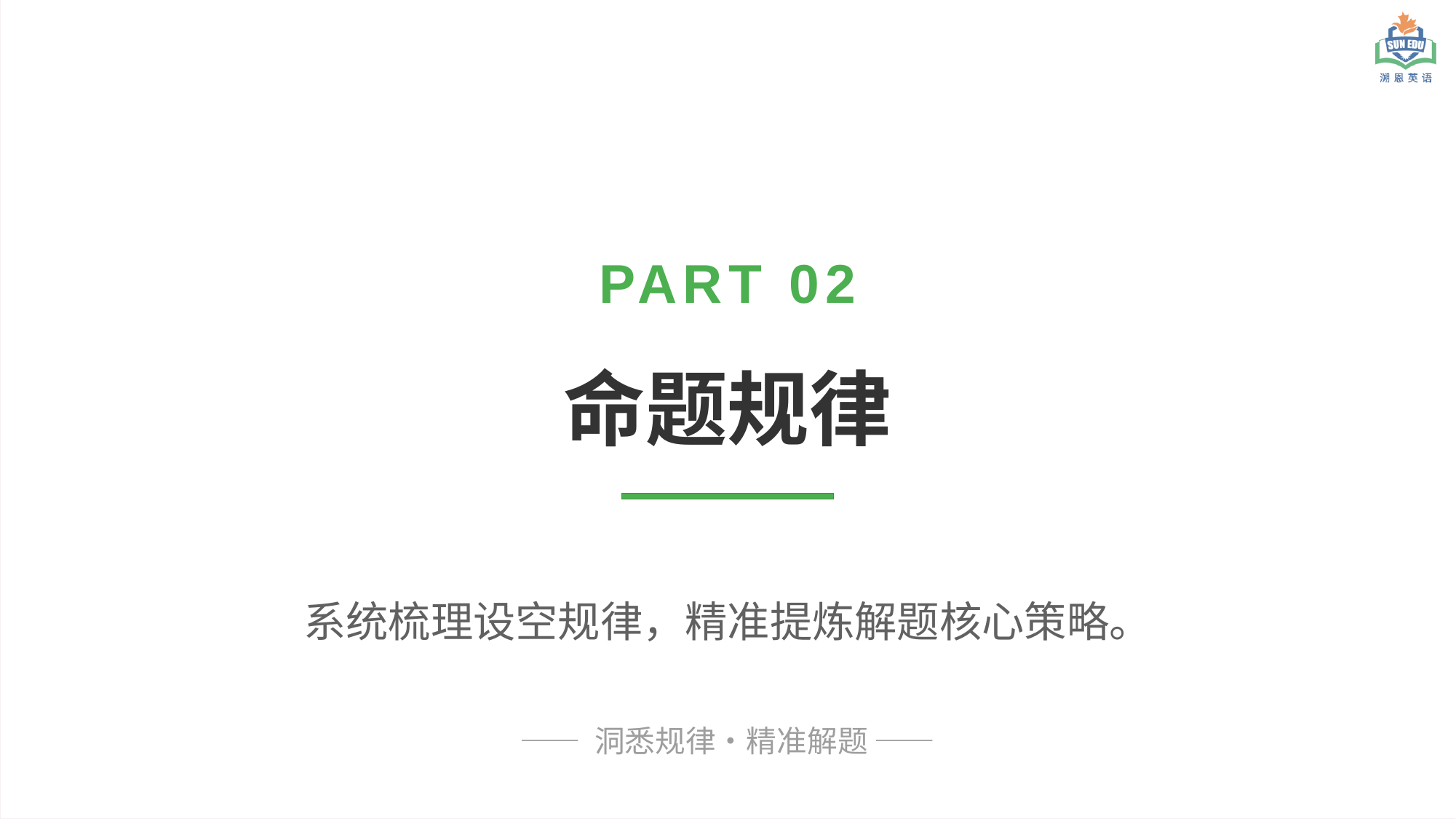

PART 02
命题规律

系统梳理设空规律，精准提炼解题核心策略。
—— 洞悉规律・精准解题 ——